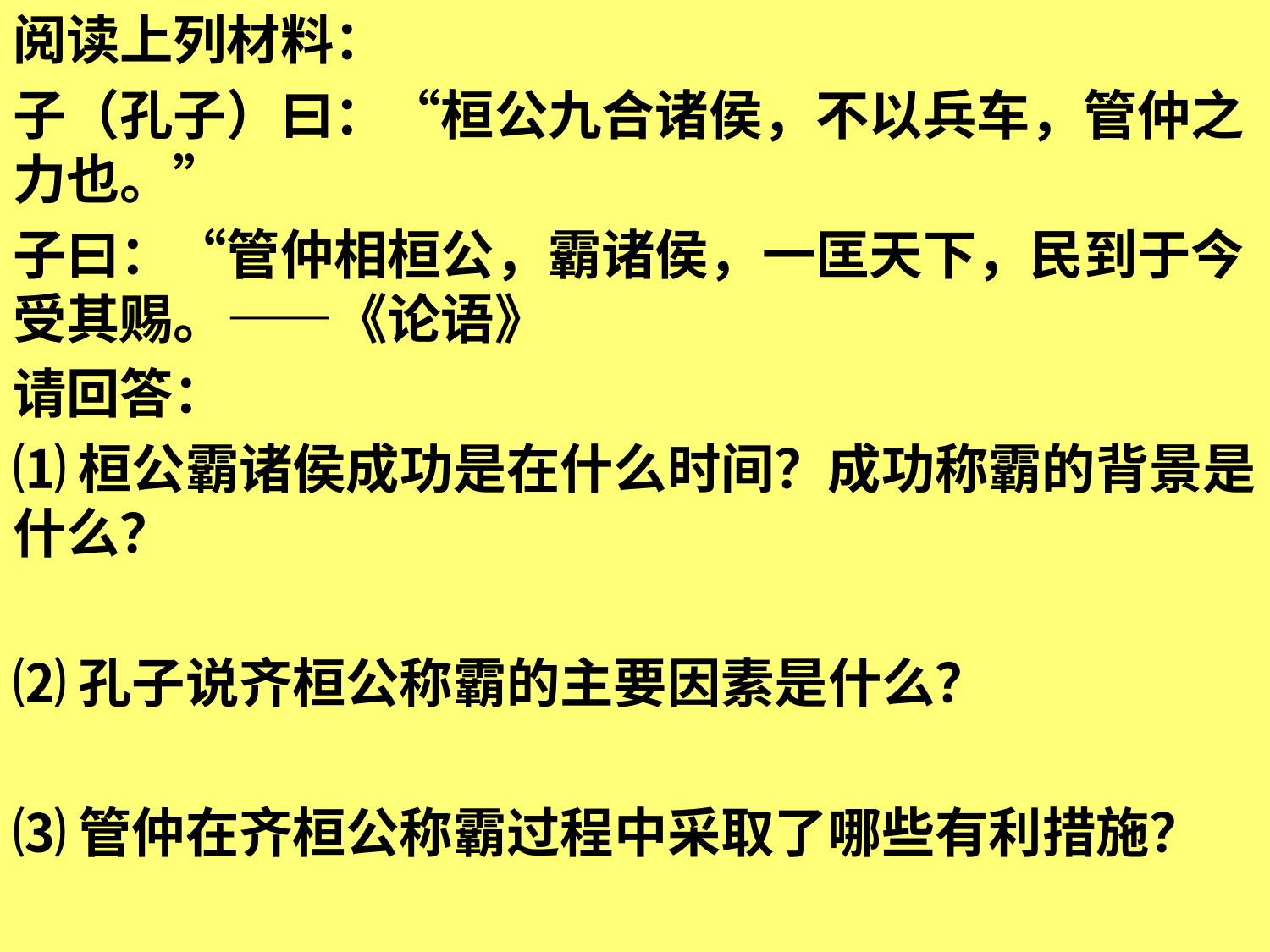

阅读上列材料：
子（孔子）曰：“桓公九合诸侯，不以兵车，管仲之力也。”
子曰：“管仲相桓公，霸诸侯，一匡天下，民到于今受其赐。——《论语》
请回答：
⑴桓公霸诸侯成功是在什么时间？成功称霸的背景是什么？

⑵孔子说齐桓公称霸的主要因素是什么？

⑶管仲在齐桓公称霸过程中采取了哪些有利措施？